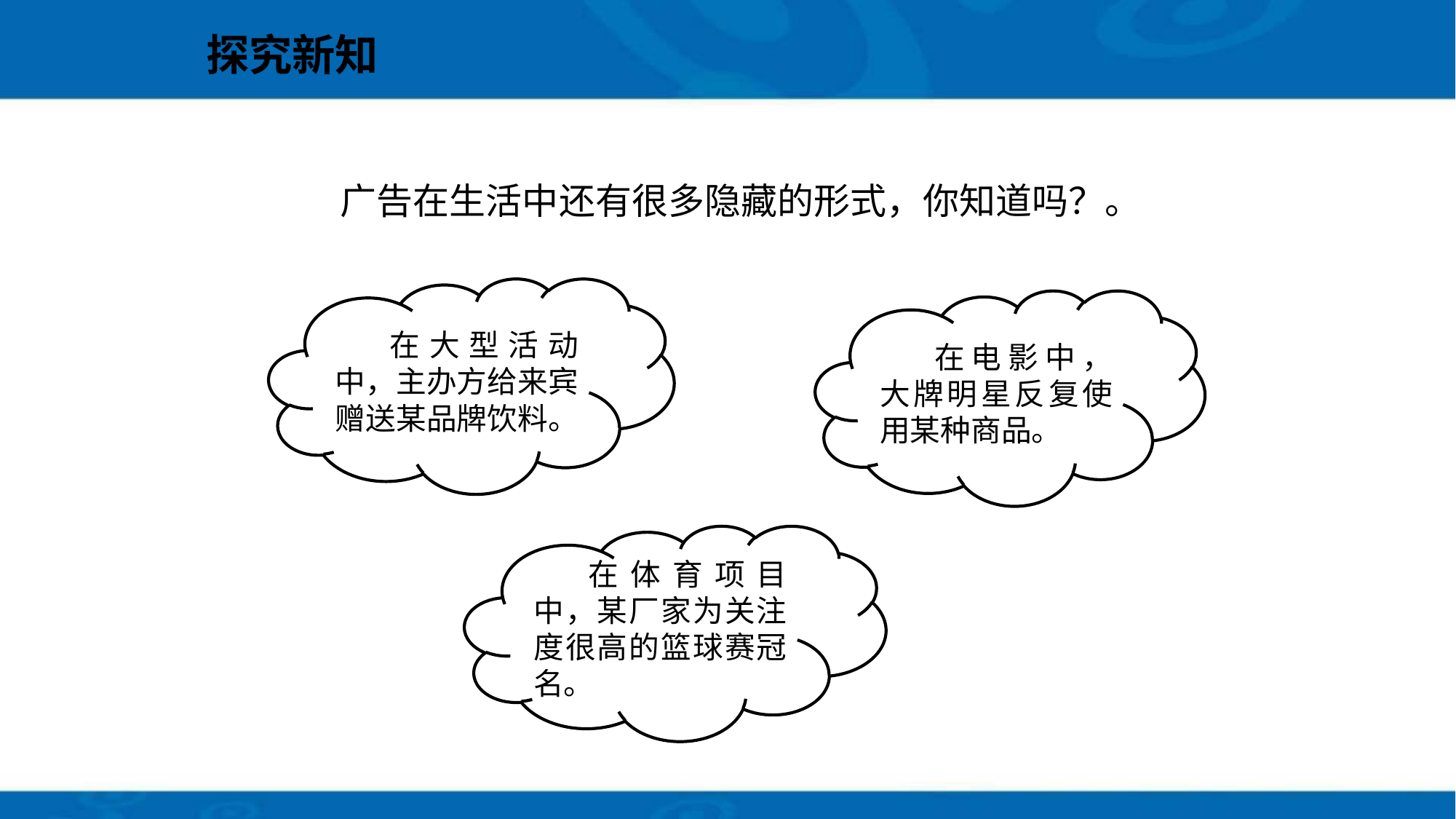

# 探究新知
广告在生活中还有很多隐藏的形式，你知道吗？。
在大型活动中，主办方给来宾赠送某品牌饮料。
在电影中，大牌明星反复使用某种商品。
在体育项目中，某厂家为关注度很高的篮球赛冠名。